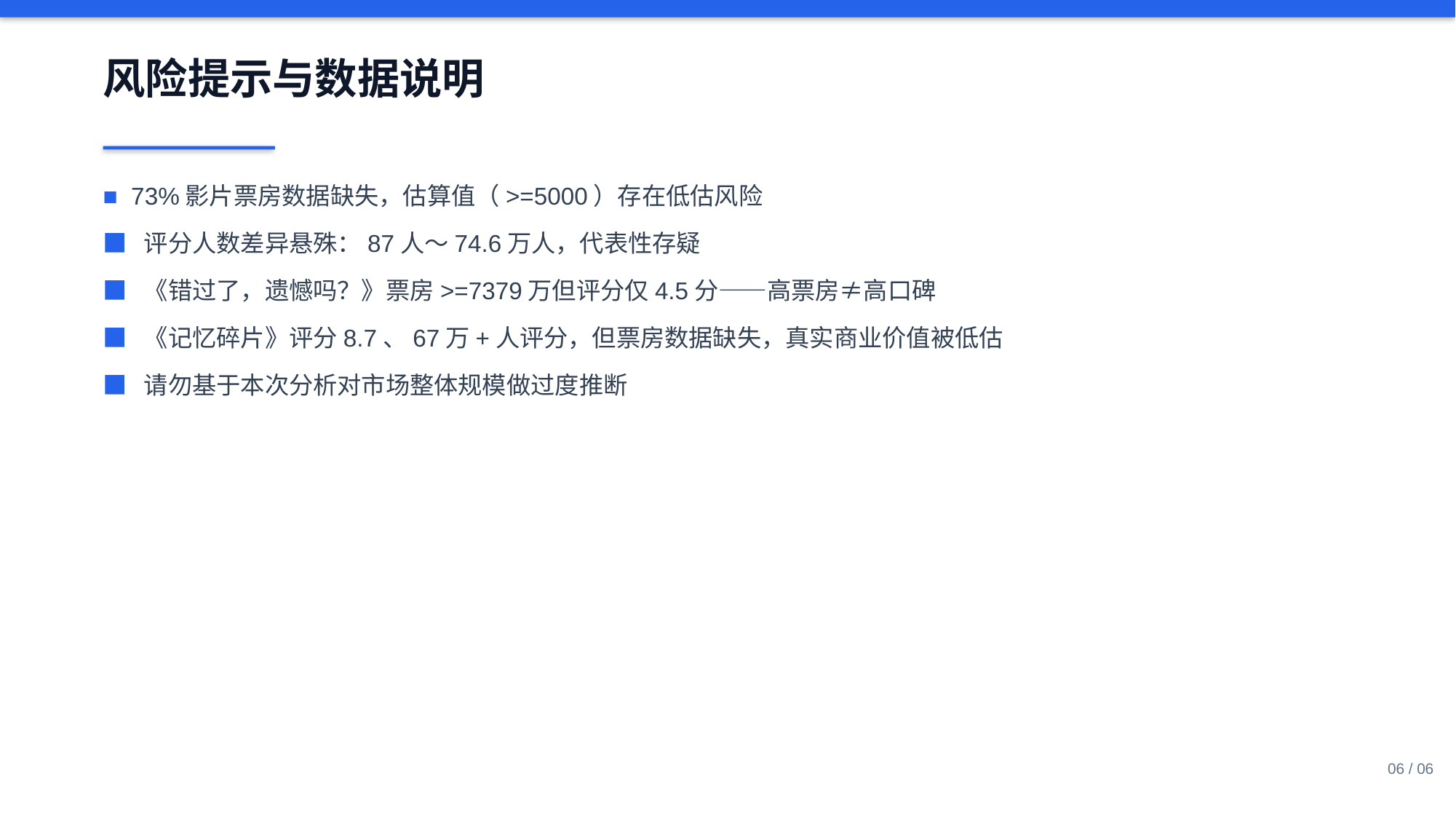

风险提示与数据说明

■  73%影片票房数据缺失，估算值（>=5000）存在低估风险
■  评分人数差异悬殊：87人～74.6万人，代表性存疑
■  《错过了，遗憾吗？》票房>=7379万但评分仅4.5分——高票房≠高口碑
■  《记忆碎片》评分8.7、67万+人评分，但票房数据缺失，真实商业价值被低估
■  请勿基于本次分析对市场整体规模做过度推断
06 / 06